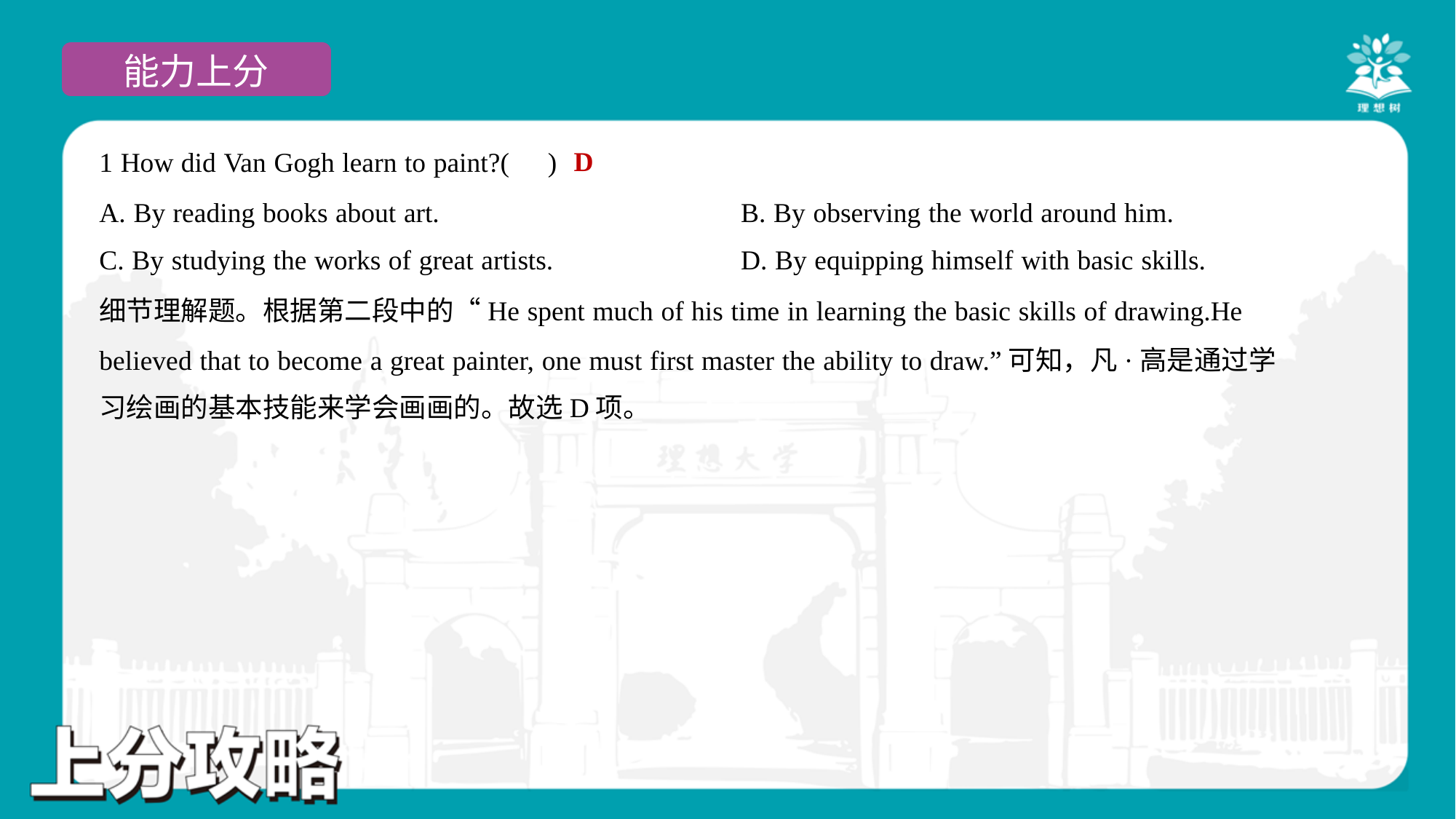

D
1 How did Van Gogh learn to paint?(     )
A. By reading books about art.	B. By observing the world around him.
C. By studying the works of great artists.	D. By equipping himself with basic skills.
细节理解题。根据第二段中的“He spent much of his time in learning the basic skills of drawing.He
believed that to become a great painter, one must first master the ability to draw.”可知，凡·高是通过学
习绘画的基本技能来学会画画的。故选D项。